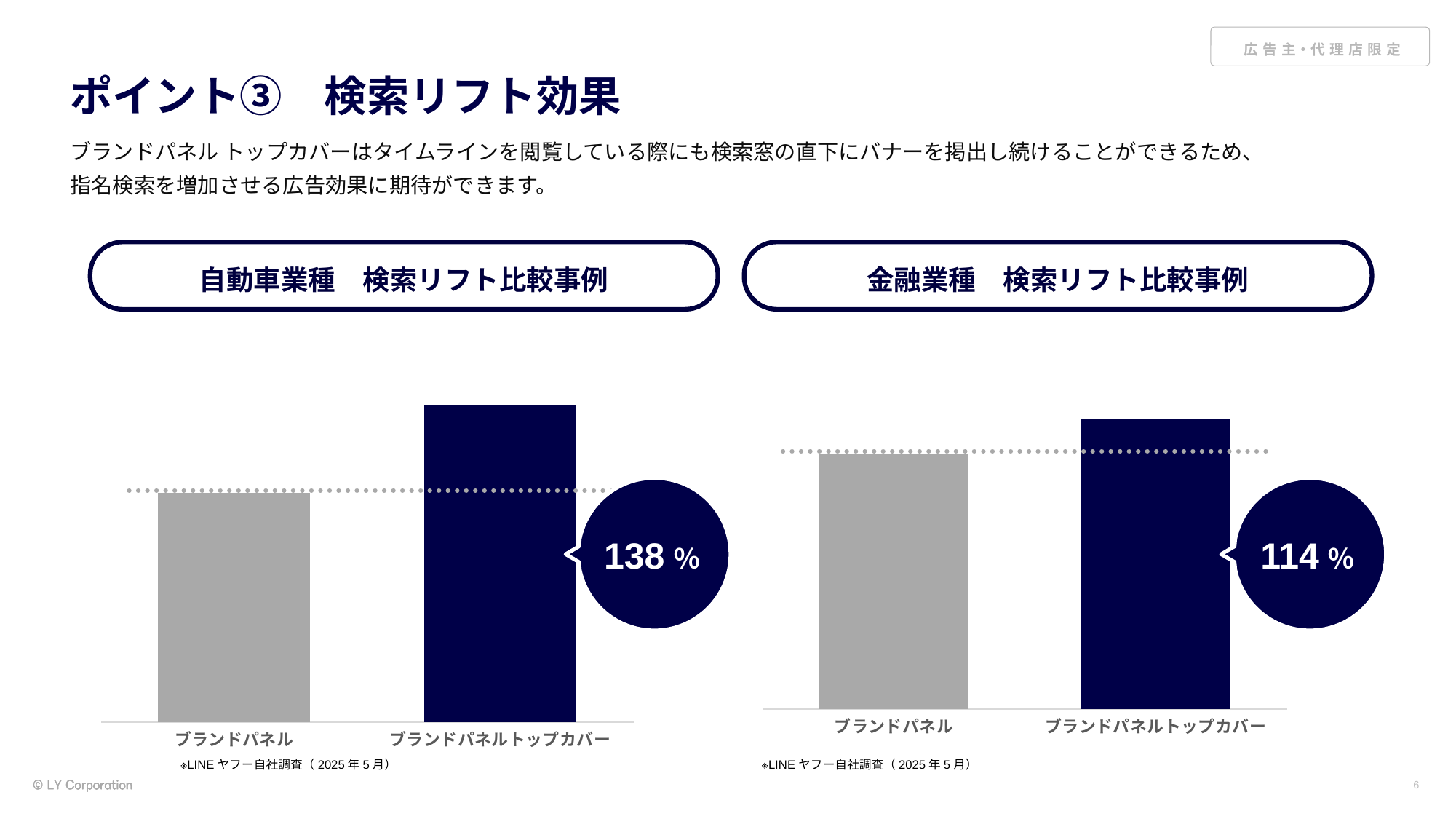

# ポイント③　検索リフト効果
ブランドパネル トップカバーはタイムラインを閲覧している際にも検索窓の直下にバナーを掲出し続けることができるため、
指名検索を増加させる広告効果に期待ができます。
自動車業種　検索リフト比較事例
金融業種　検索リフト比較事例

### Chart

| Category |  |
|---|---|
| ブランドパネル | 82.62 |
| ブランドパネルトップカバー | 93.84 |

### Chart

| Category |  |
|---|---|
| ブランドパネル | 10.94 |
| ブランドパネルトップカバー | 15.14 |
138％
114％
※LINEヤフー自社調査（2025年5月）
※LINEヤフー自社調査（2025年5月）